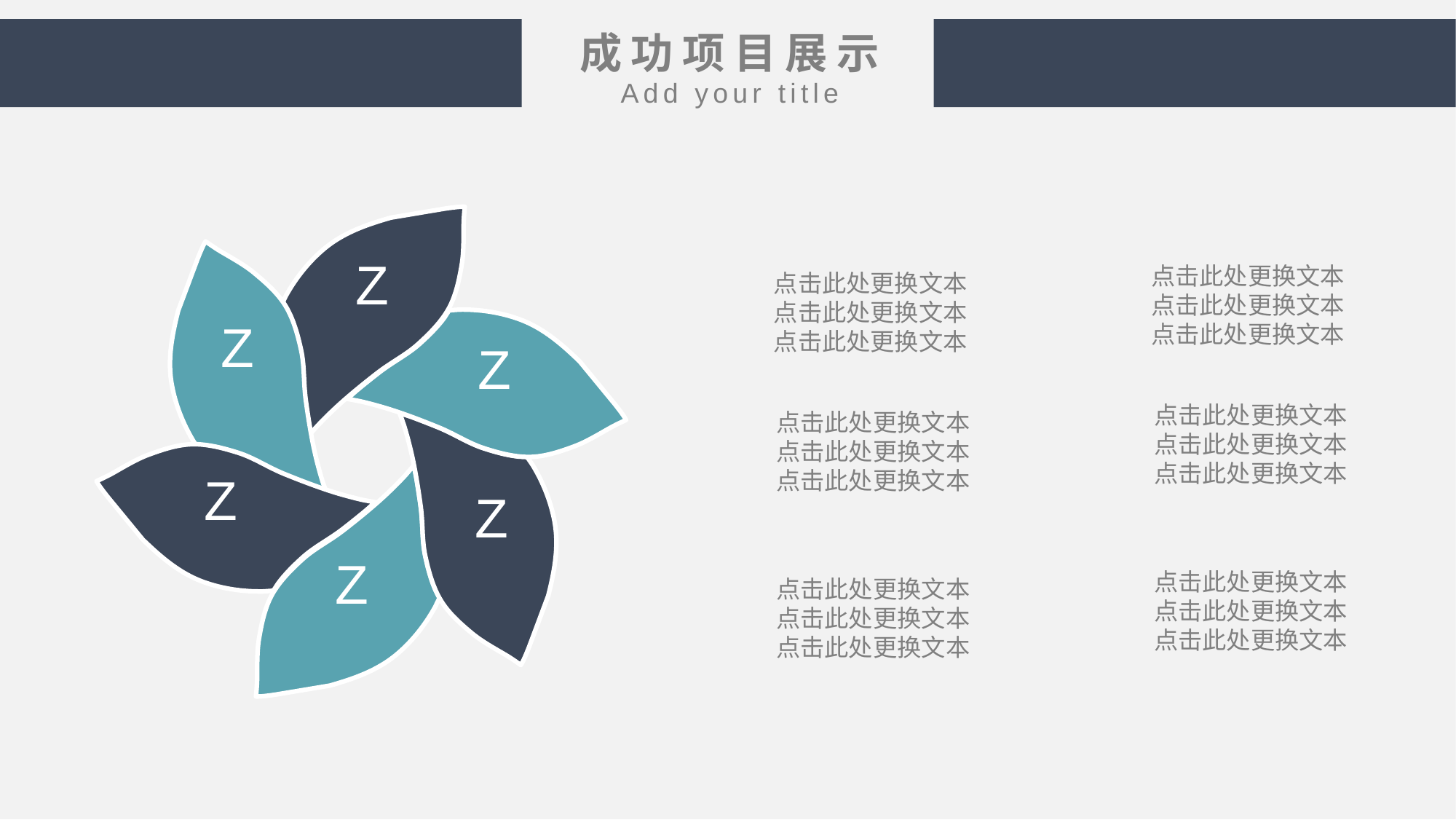

成功项目展示
Add your title

Z
Z
Z
Z
Z
Z
点击此处更换文本
点击此处更换文本
点击此处更换文本
点击此处更换文本
点击此处更换文本
点击此处更换文本
点击此处更换文本
点击此处更换文本
点击此处更换文本
点击此处更换文本
点击此处更换文本
点击此处更换文本
点击此处更换文本
点击此处更换文本
点击此处更换文本
点击此处更换文本
点击此处更换文本
点击此处更换文本